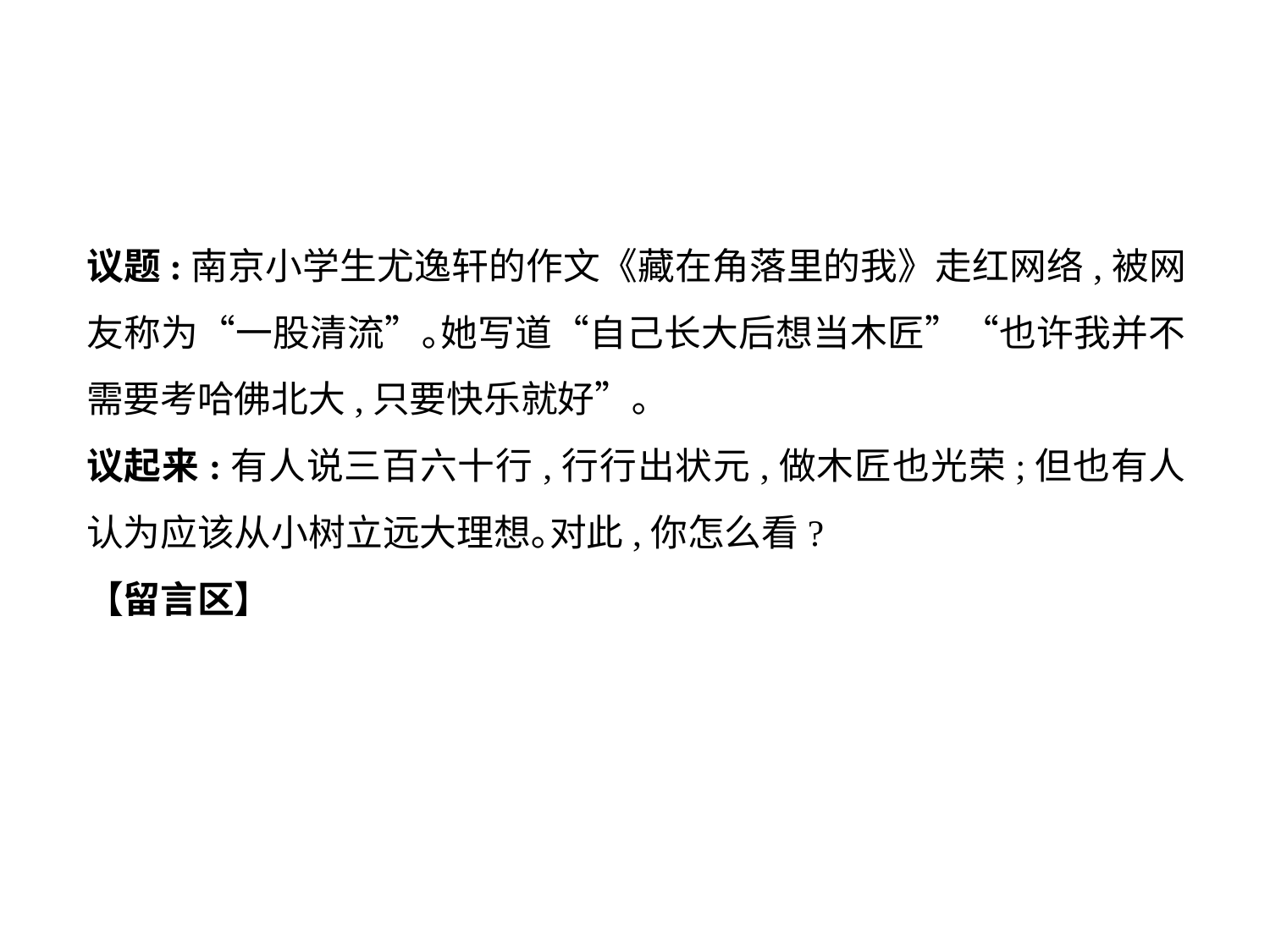

议题:南京小学生尤逸轩的作文《藏在角落里的我》走红网络,被网友称为“一股清流”｡她写道“自己长大后想当木匠”“也许我并不需要考哈佛北大,只要快乐就好”｡
议起来:有人说三百六十行,行行出状元,做木匠也光荣;但也有人认为应该从小树立远大理想｡对此,你怎么看?
【留言区】